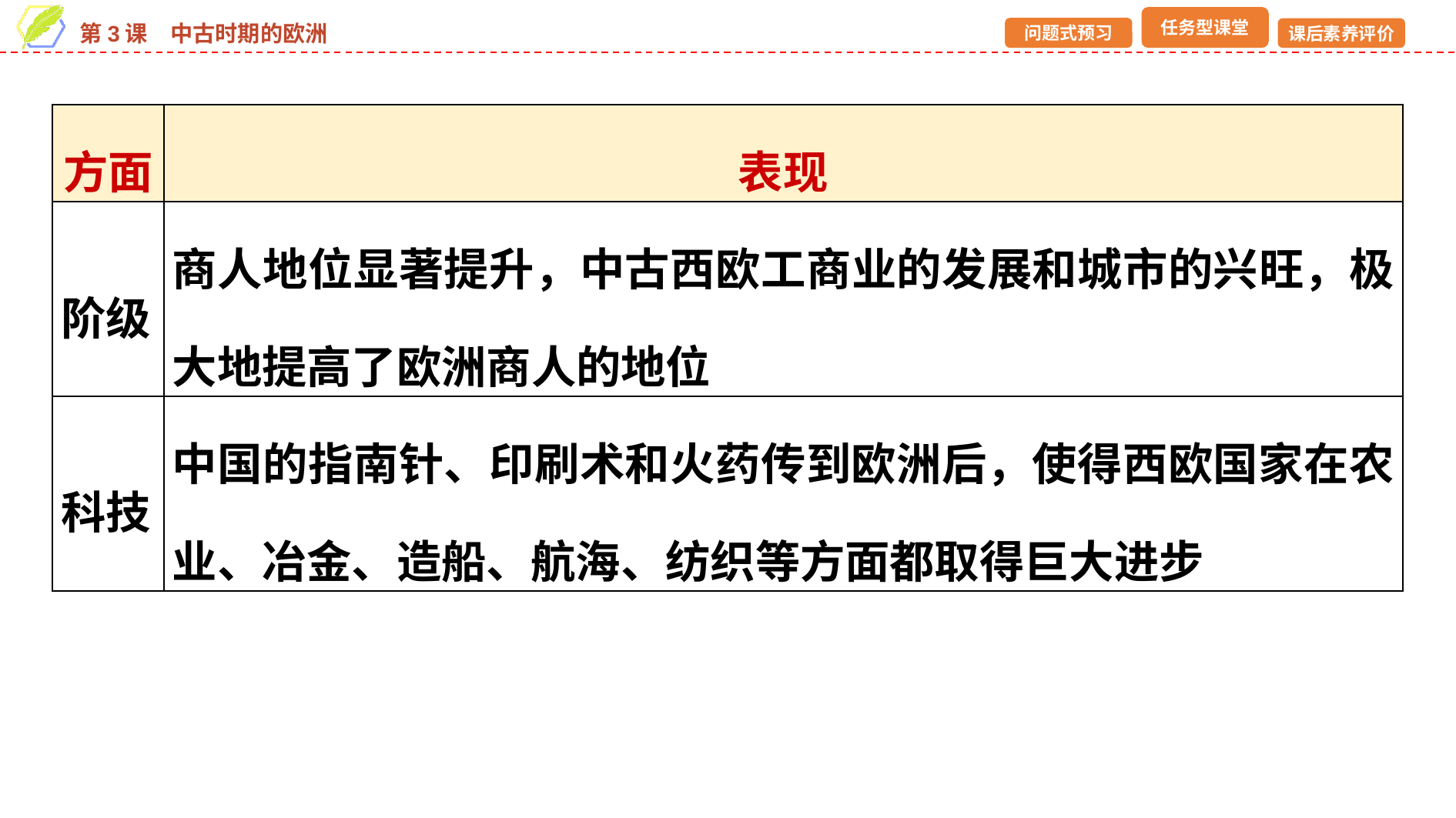

| 方面 | 表现 |
| --- | --- |
| 阶级 | 商人地位显著提升，中古西欧工商业的发展和城市的兴旺，极大地提高了欧洲商人的地位 |
| 科技 | 中国的指南针、印刷术和火药传到欧洲后，使得西欧国家在农业、冶金、造船、航海、纺织等方面都取得巨大进步 |